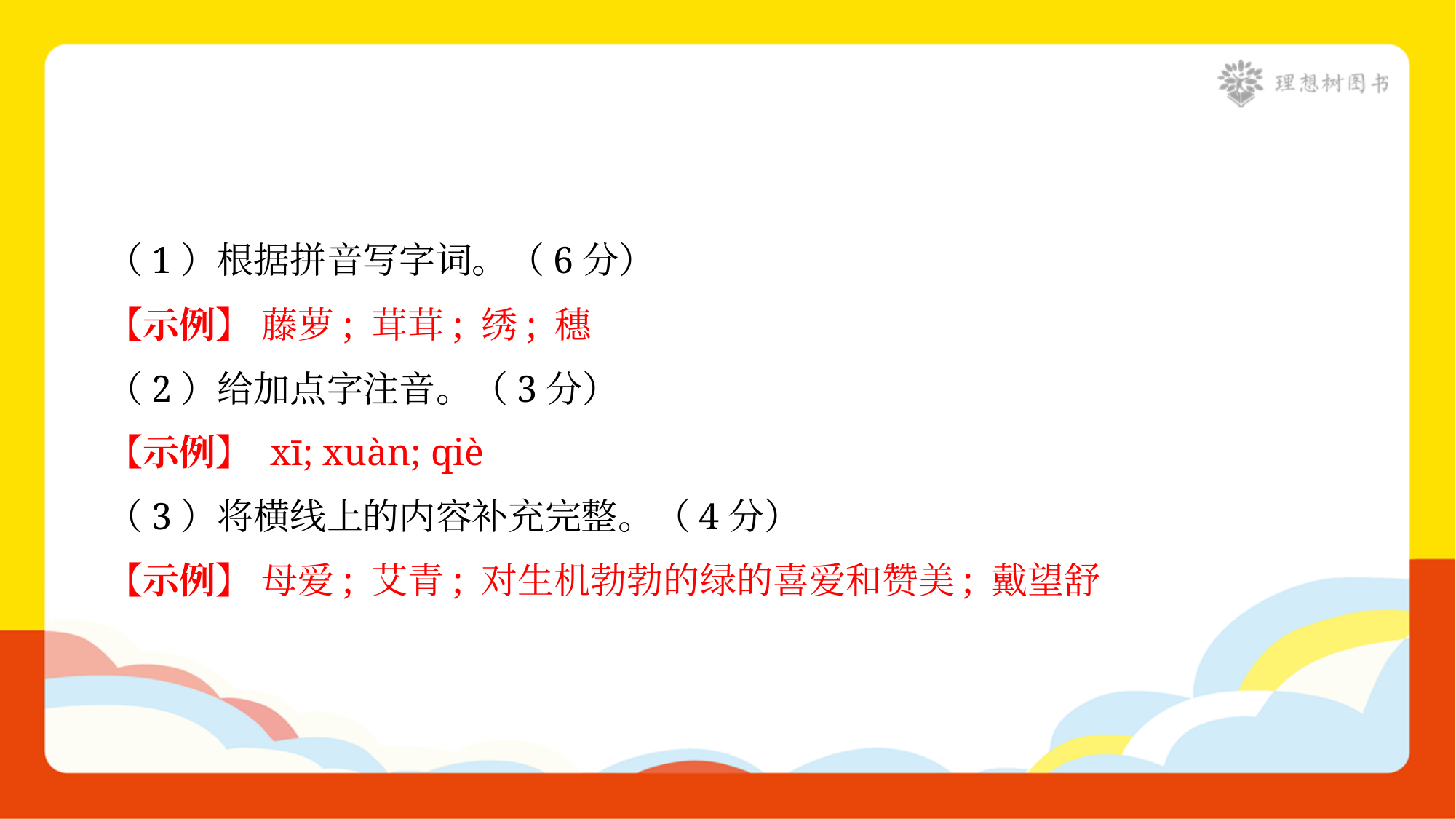

（1）根据拼音写字词。（6分）
【示例】 藤萝; 茸茸; 绣; 穗
（2）给加点字注音。（3分）
【示例】 xī; xuàn; qiè
（3）将横线上的内容补充完整。（4分）
【示例】 母爱; 艾青; 对生机勃勃的绿的喜爱和赞美; 戴望舒